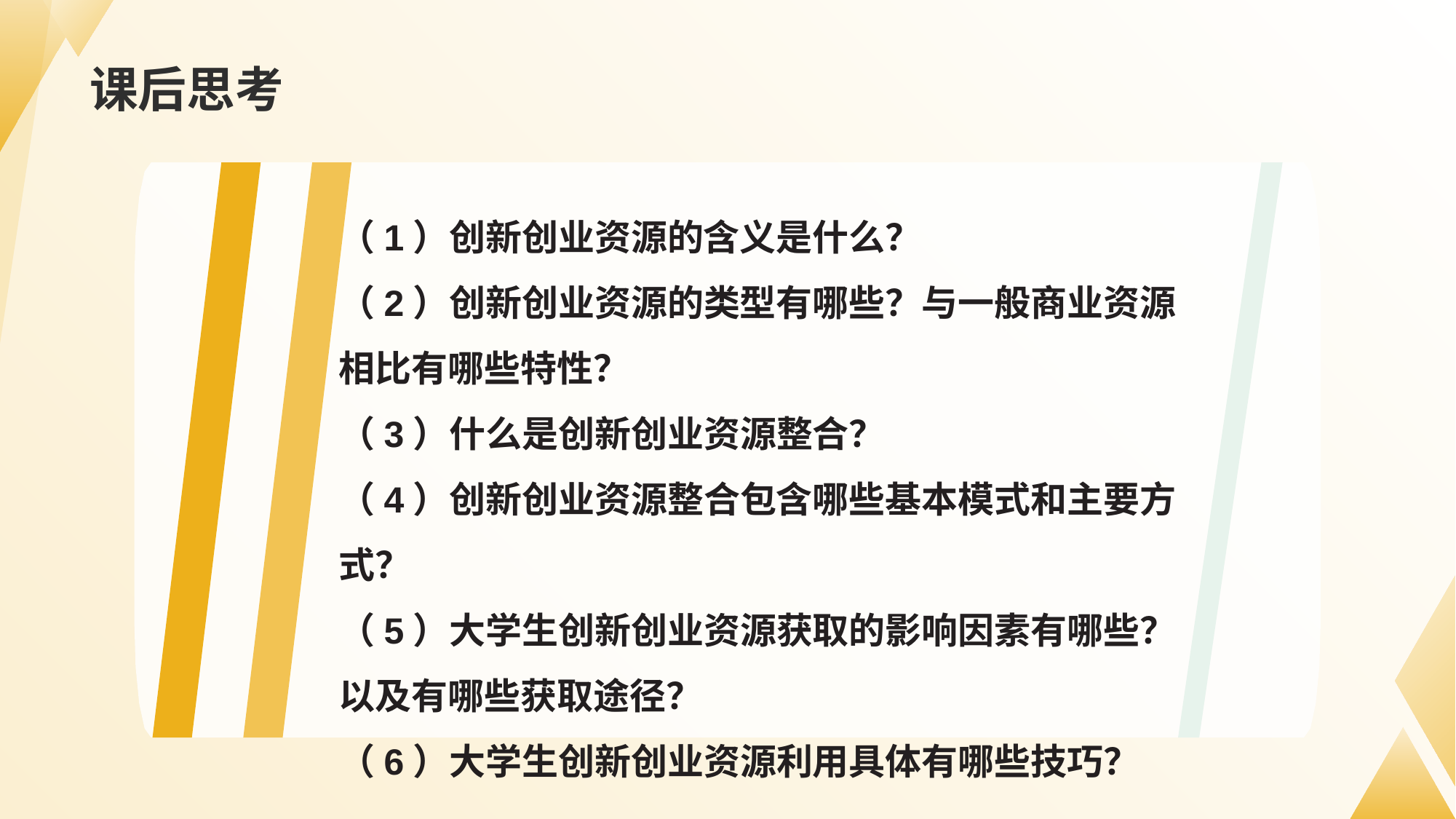

# 课后思考

（1）创新创业资源的含义是什么？
（2）创新创业资源的类型有哪些？与一般商业资源相比有哪些特性？
（3）什么是创新创业资源整合？
（4）创新创业资源整合包含哪些基本模式和主要方式？
（5）大学生创新创业资源获取的影响因素有哪些？以及有哪些获取途径？
（6）大学生创新创业资源利用具体有哪些技巧？